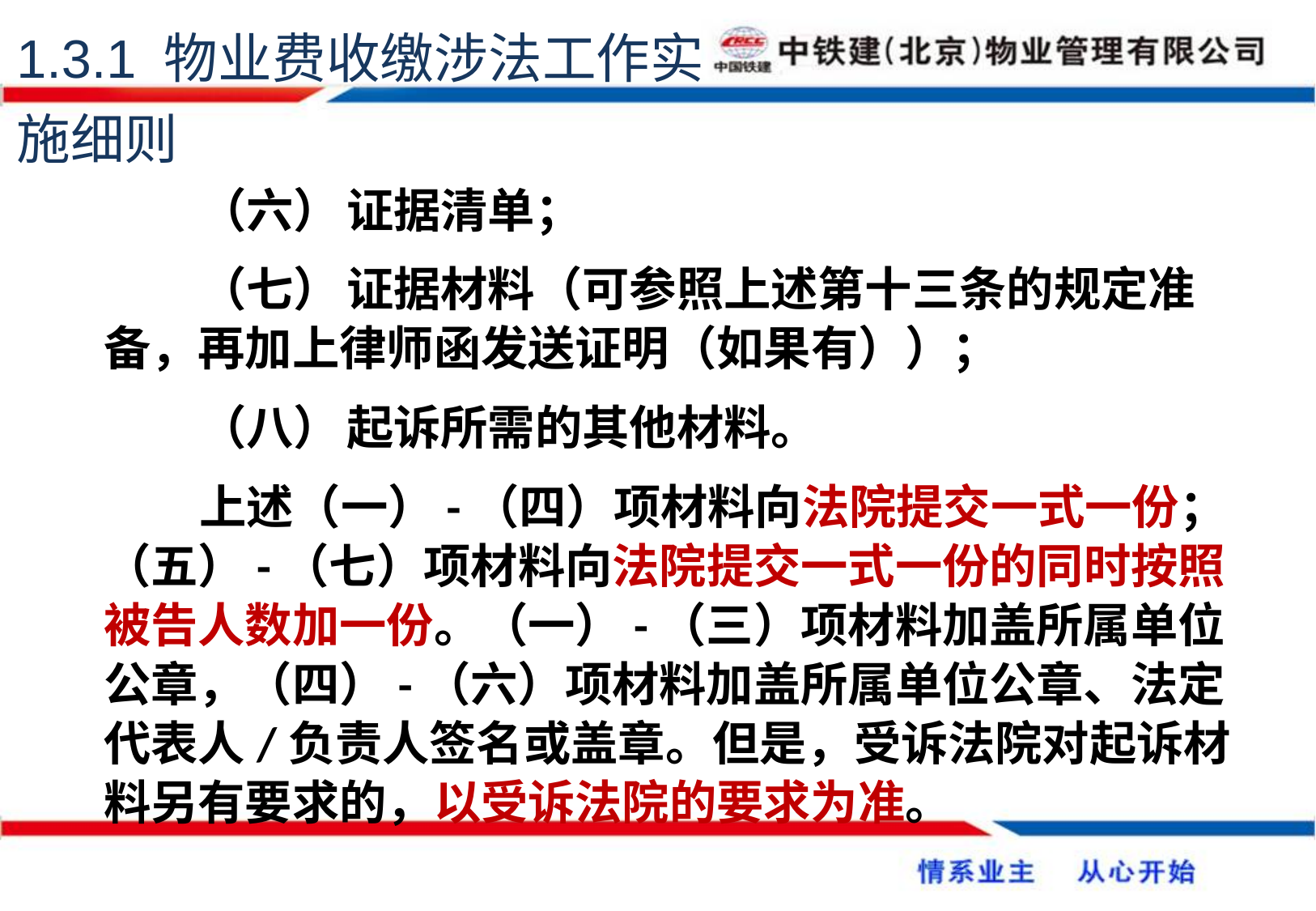

1.3.1 物业费收缴涉法工作实施细则
（六）	证据清单；
（七）	证据材料（可参照上述第十三条的规定准备，再加上律师函发送证明（如果有））；
（八）	起诉所需的其他材料。
上述（一）-（四）项材料向法院提交一式一份；（五）-（七）项材料向法院提交一式一份的同时按照被告人数加一份。（一）-（三）项材料加盖所属单位公章，（四）-（六）项材料加盖所属单位公章、法定代表人/负责人签名或盖章。但是，受诉法院对起诉材料另有要求的，以受诉法院的要求为准。

70